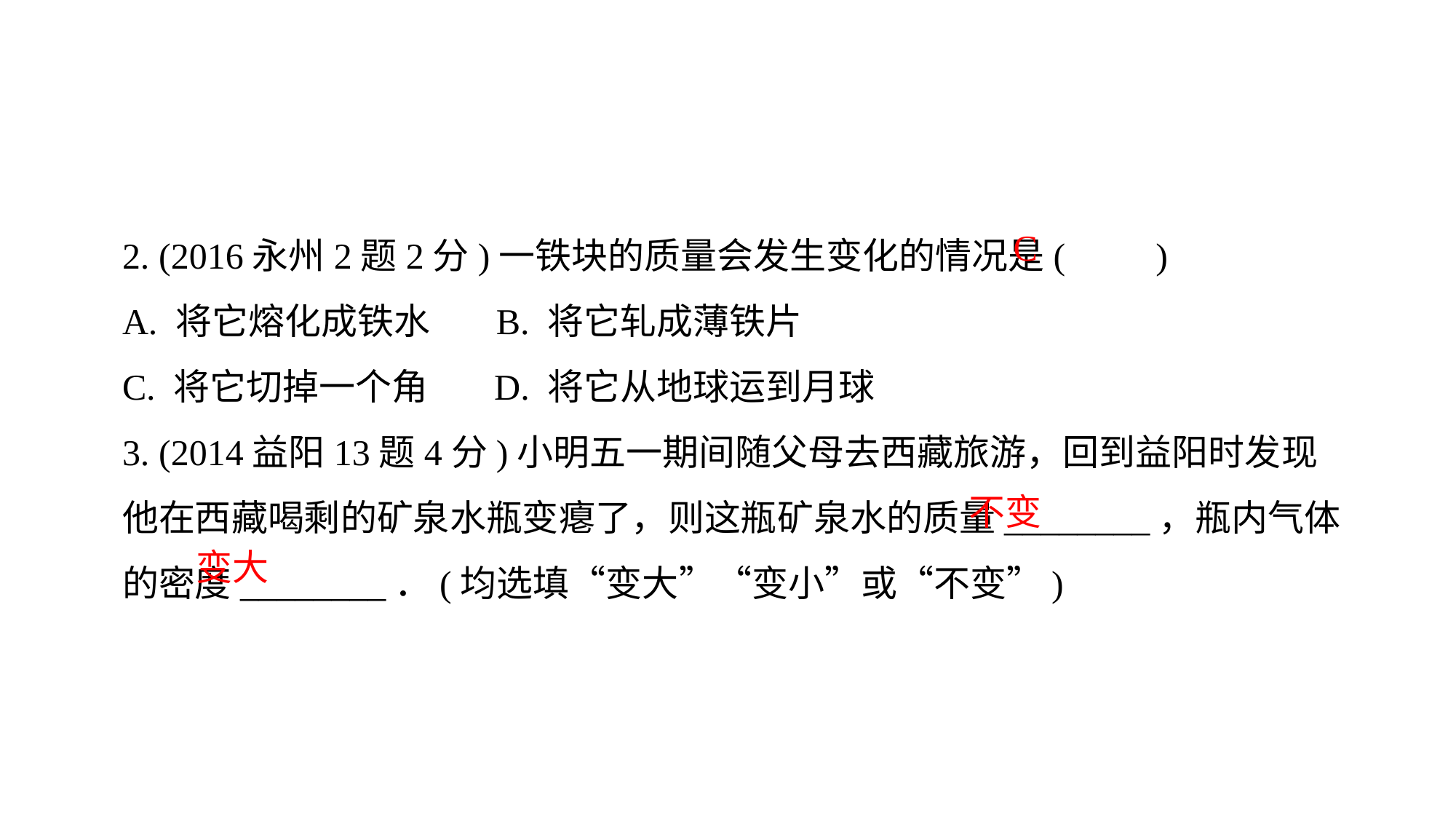

2. (2016永州2题2分)一铁块的质量会发生变化的情况是(　　)
A. 将它熔化成铁水       B. 将它轧成薄铁片
C. 将它切掉一个角       D. 将它从地球运到月球
3. (2014益阳13题4分)小明五一期间随父母去西藏旅游，回到益阳时发现他在西藏喝剩的矿泉水瓶变瘪了，则这瓶矿泉水的质量________，瓶内气体的密度________．(均选填“变大”“变小”或“不变”)
C
不变
变大